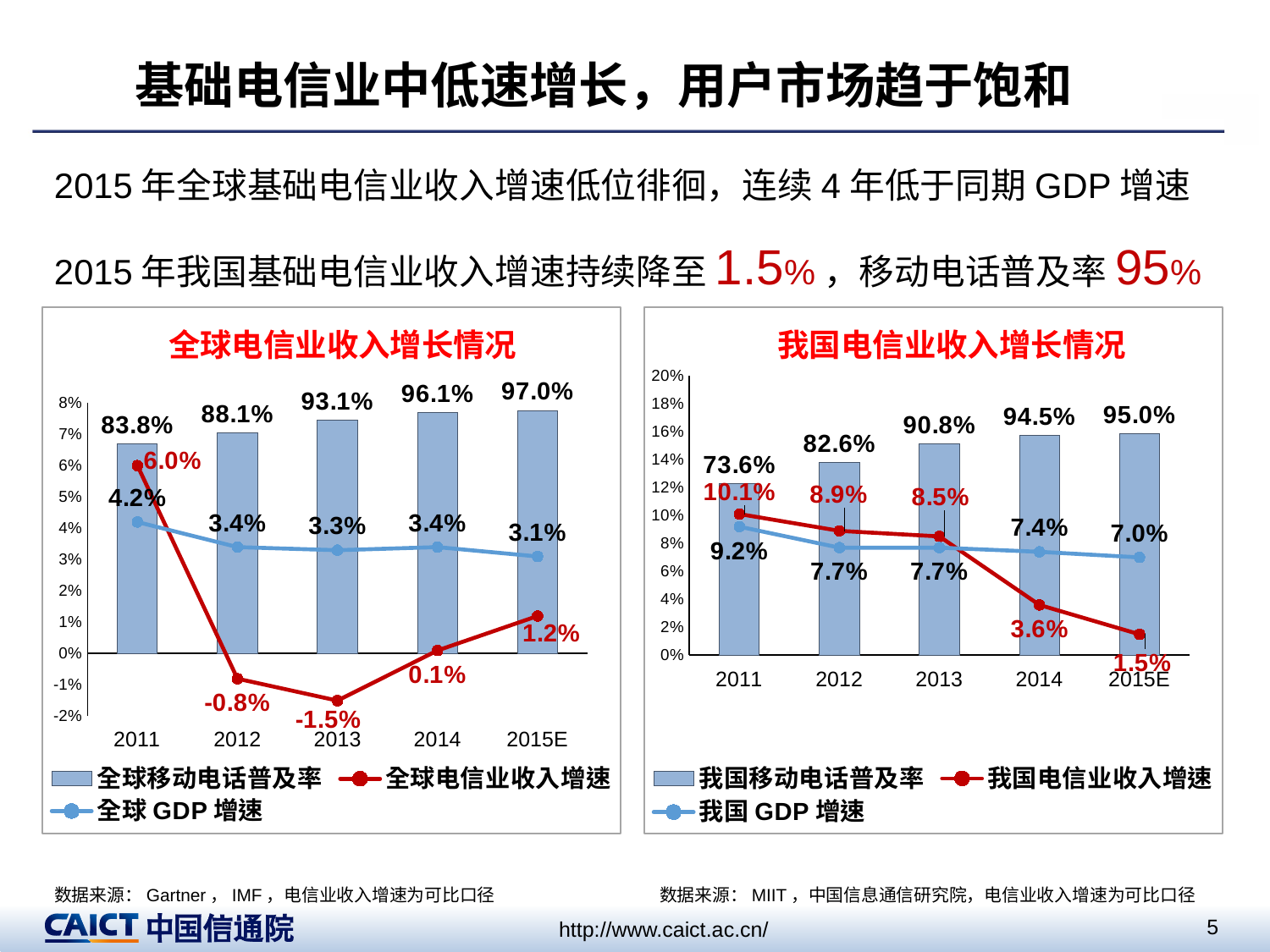

# 基础电信业中低速增长，用户市场趋于饱和
2015年全球基础电信业收入增速低位徘徊，连续4年低于同期GDP增速
2015年我国基础电信业收入增速持续降至1.5%，移动电话普及率95%

### Chart: 全球电信业收入增长情况

| Category | 全球移动电话普及率 | 全球电信业收入增速 | 全球GDP增速 |
|---|---|---|---|
| 2011 | 0.8383481531741473 | 0.06000000000000003 | 0.04200000000000002 |
| 2012 | 0.8807718313924227 | -0.008000000000000016 | 0.034 |
| 2013 | 0.9313841263711716 | -0.014999999999999998 | 0.033 |
| 2014 | 0.9609987932611344 | 0.0010000000000000018 | 0.034 |
| 2015E | 0.9700000000000006 | 0.012 | 0.03100000000000004 |

### Chart: 我国电信业收入增长情况

| Category | 我国移动电话普及率 | 我国电信业收入增速 | 我国GDP增速 |
|---|---|---|---|
| 2011 | 0.7360000000000002 | 0.10100000000000002 | 0.09200000000000003 |
| 2012 | 0.8260000000000002 | 0.08900000000000005 | 0.077 |
| 2013 | 0.908 | 0.085 | 0.077 |
| 2014 | 0.945 | 0.036 | 0.074 |
| 2015E | 0.9500000000000002 | 0.014999999999999998 | 0.07000000000000002 |
数据来源：MIIT，中国信息通信研究院，电信业收入增速为可比口径
数据来源：Gartner，IMF，电信业收入增速为可比口径